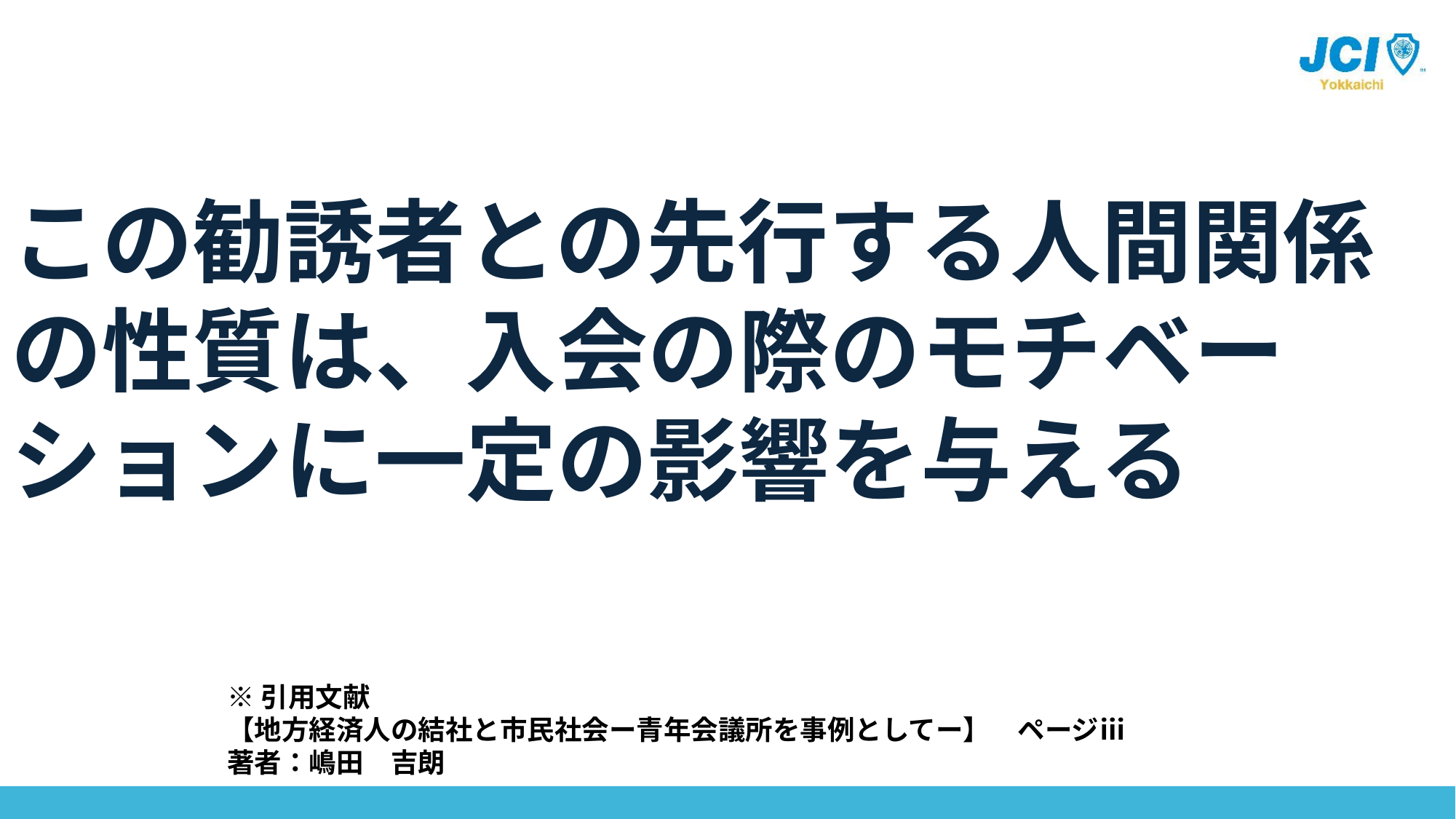

# この勧誘者との先行する人間関係の性質は、入会の際のモチベーションに一定の影響を与える
※引用文献
【地方経済人の結社と市民社会ー青年会議所を事例としてー】　ページⅲ
著者：嶋田　吉朗